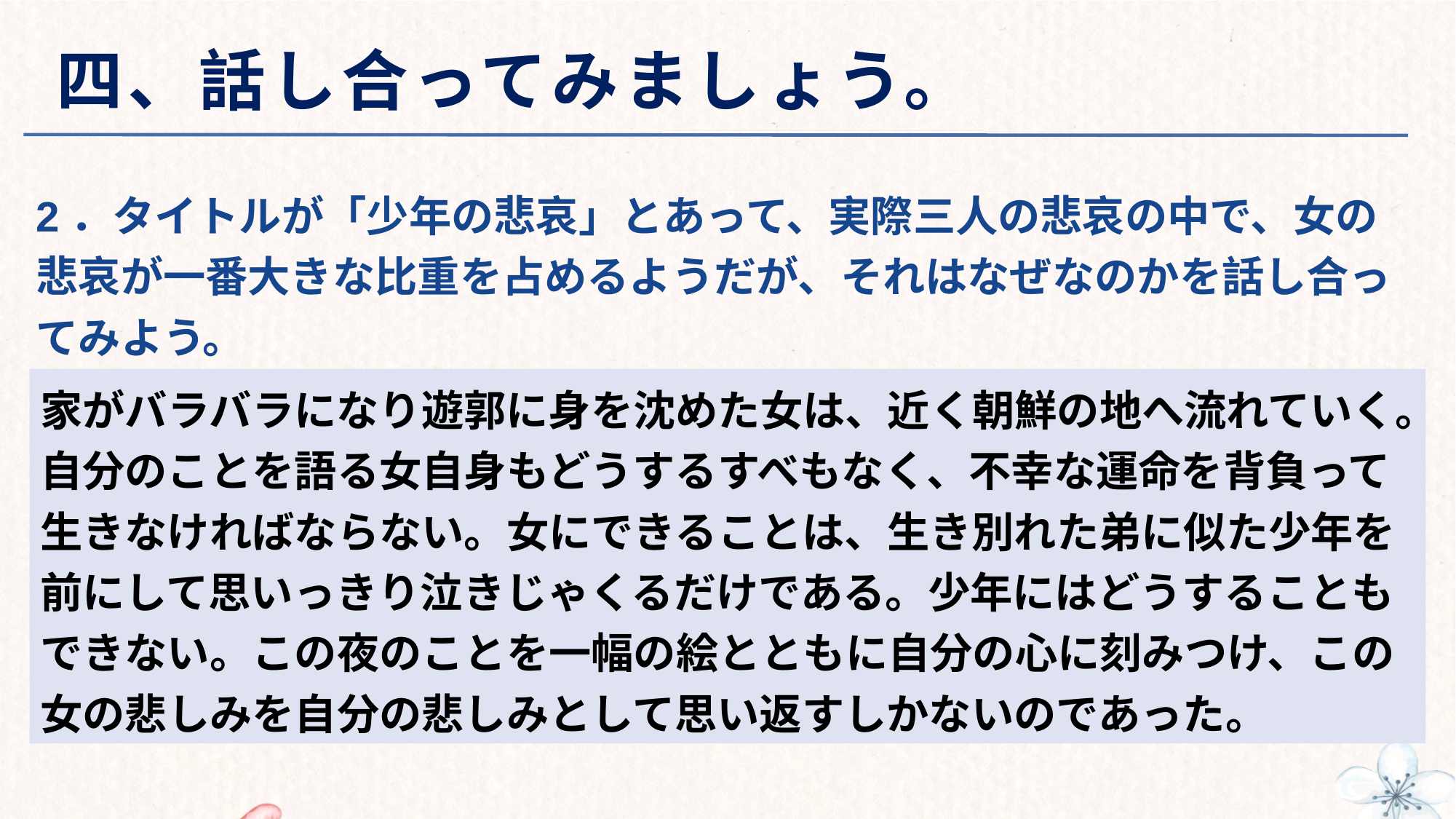

# 四、話し合ってみましょう。
2．タイトルが「少年の悲哀」とあって、実際三人の悲哀の中で、女の悲哀が一番大きな比重を占めるようだが、それはなぜなのかを話し合ってみよう。
家がバラバラになり遊郭に身を沈めた女は、近く朝鮮の地へ流れていく。自分のことを語る女自身もどうするすべもなく、不幸な運命を背負って生きなければならない。女にできることは、生き別れた弟に似た少年を前にして思いっきり泣きじゃくるだけである。少年にはどうすることもできない。この夜のことを一幅の絵とともに自分の心に刻みつけ、この女の悲しみを自分の悲しみとして思い返すしかないのであった。